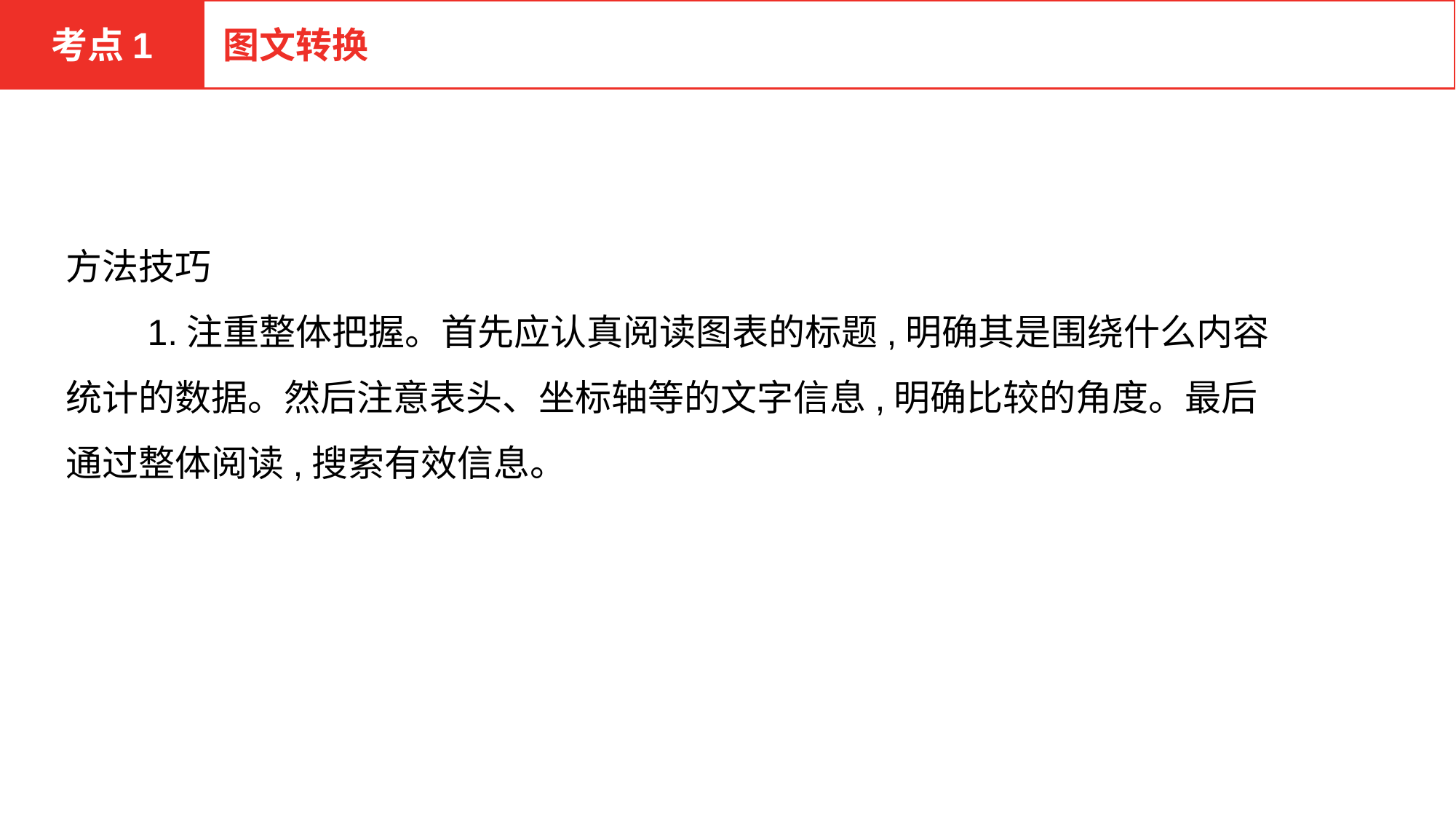

考点1
图文转换
方法技巧
　　1.注重整体把握。首先应认真阅读图表的标题,明确其是围绕什么内容统计的数据。然后注意表头、坐标轴等的文字信息,明确比较的角度。最后通过整体阅读,搜索有效信息。